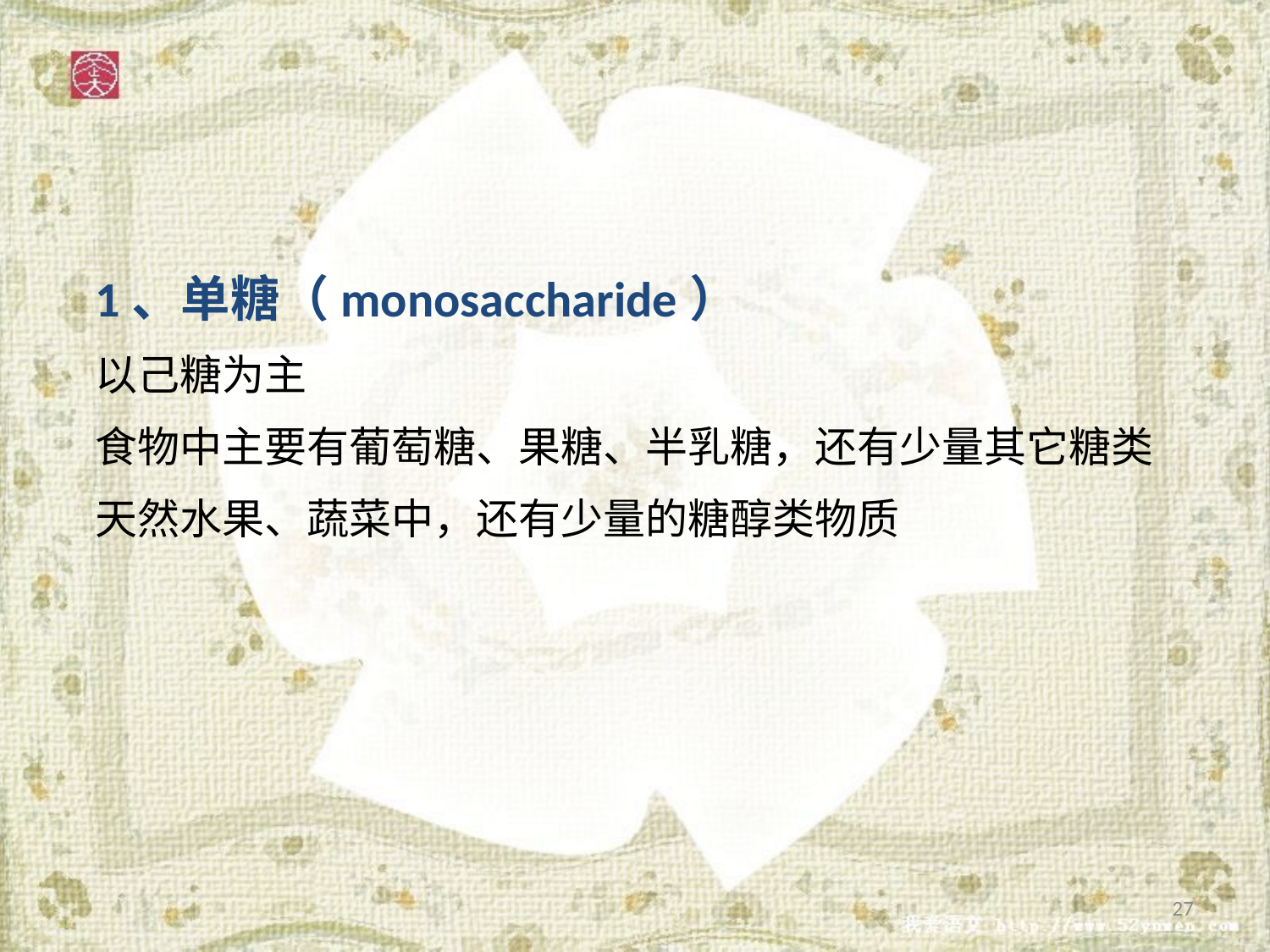

1、单糖（monosaccharide）
以己糖为主
食物中主要有葡萄糖、果糖、半乳糖，还有少量其它糖类
天然水果、蔬菜中，还有少量的糖醇类物质
27